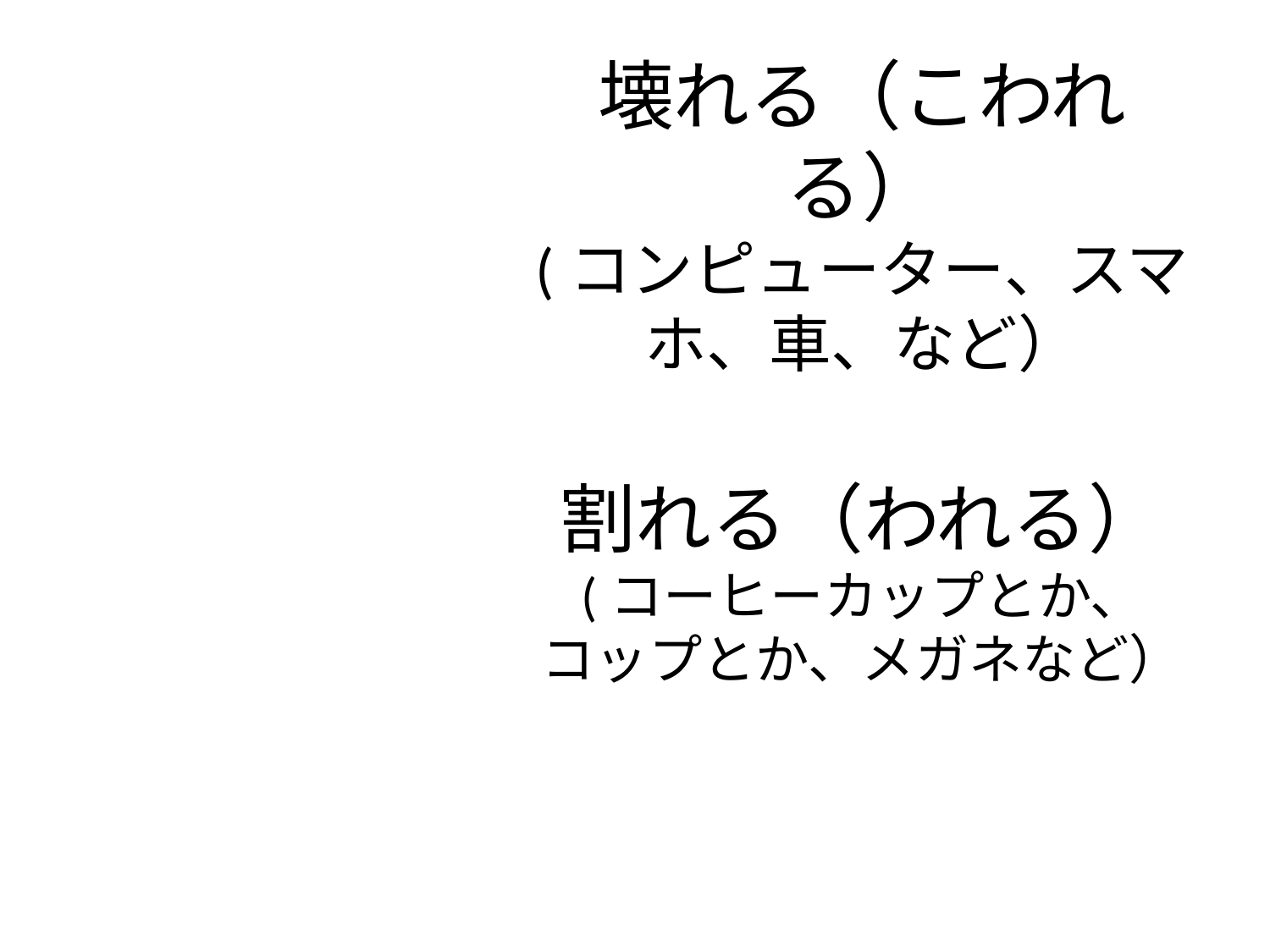

# 壊れる（こわれる） (コンピューター、スマホ、車、など） 割れる（われる） (コーヒーカップとか、コップとか、メガネなど）